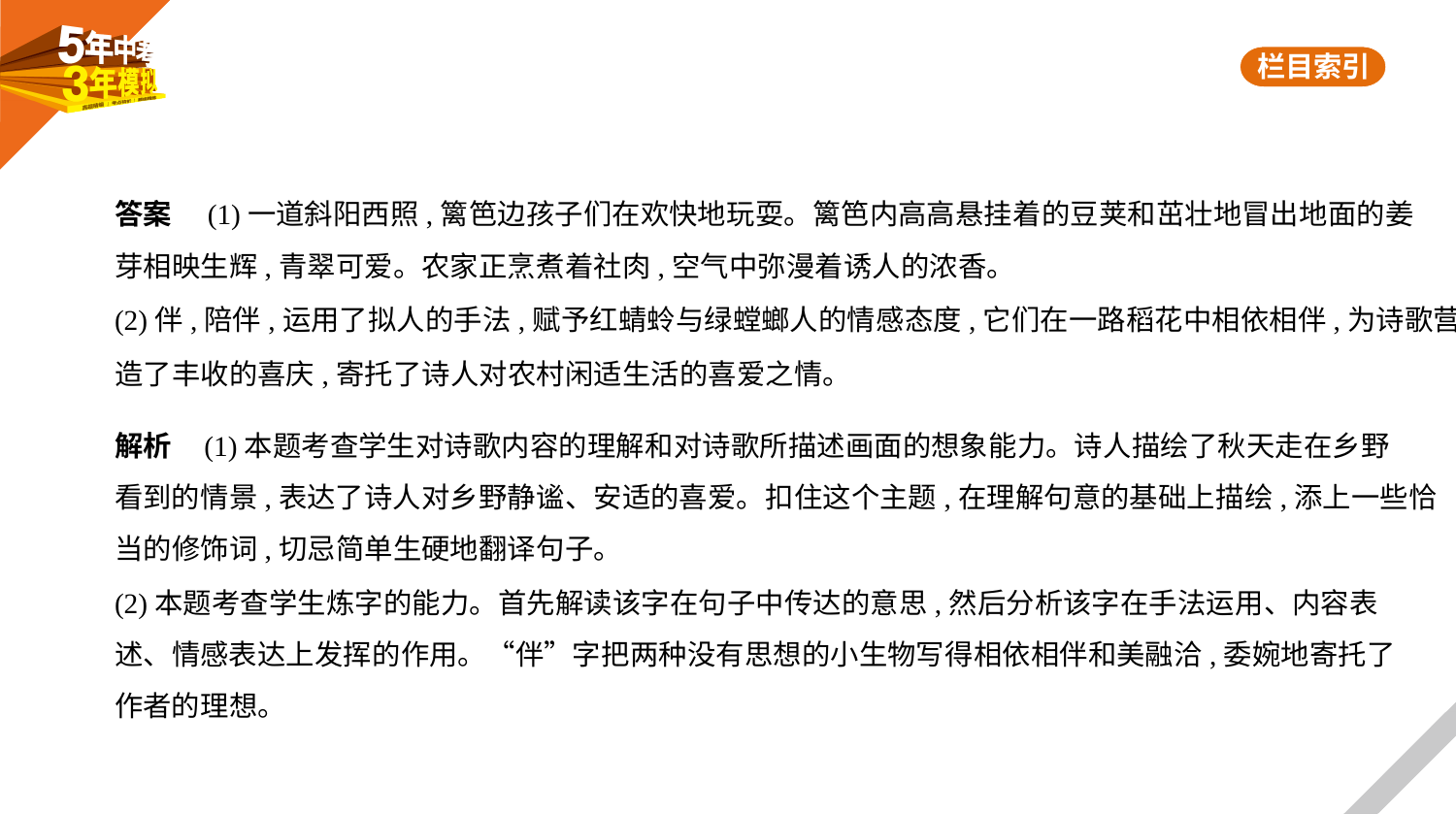

答案　(1)一道斜阳西照,篱笆边孩子们在欢快地玩耍。篱笆内高高悬挂着的豆荚和茁壮地冒出地面的姜
芽相映生辉,青翠可爱。农家正烹煮着社肉,空气中弥漫着诱人的浓香。
(2)伴,陪伴,运用了拟人的手法,赋予红蜻蛉与绿螳螂人的情感态度,它们在一路稻花中相依相伴,为诗歌营
造了丰收的喜庆,寄托了诗人对农村闲适生活的喜爱之情。
解析    (1)本题考查学生对诗歌内容的理解和对诗歌所描述画面的想象能力。诗人描绘了秋天走在乡野
看到的情景,表达了诗人对乡野静谧、安适的喜爱。扣住这个主题,在理解句意的基础上描绘,添上一些恰
当的修饰词,切忌简单生硬地翻译句子。
(2)本题考查学生炼字的能力。首先解读该字在句子中传达的意思,然后分析该字在手法运用、内容表
述、情感表达上发挥的作用。“伴”字把两种没有思想的小生物写得相依相伴和美融洽,委婉地寄托了
作者的理想。